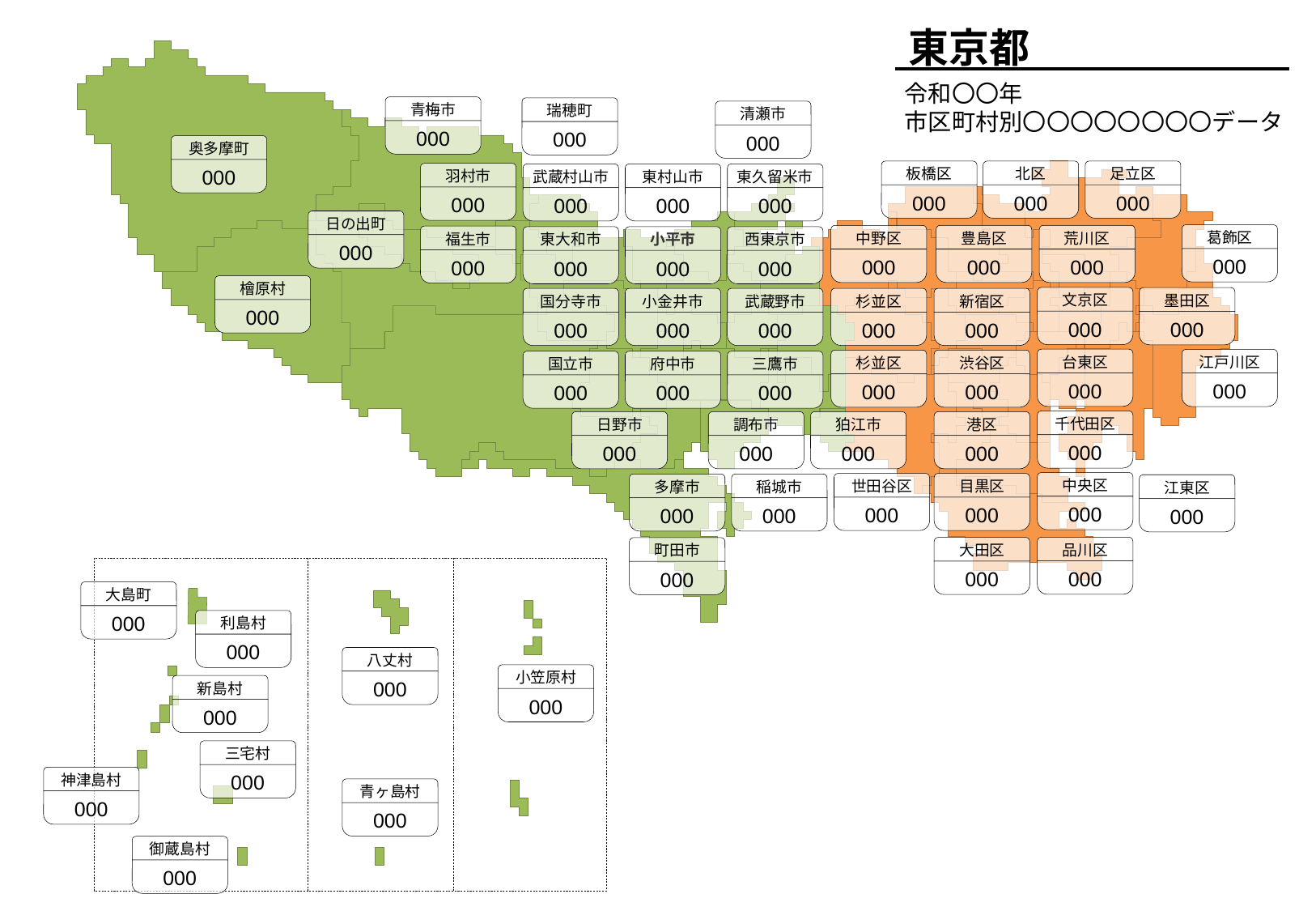

東京都

令和〇〇年
市区町村別〇〇〇〇〇〇〇〇データ
青梅市
000
瑞穂町
000
清瀬市
000
奥多摩町
000
板橋区
000
北区
000
足立区
000
羽村市
000
武蔵村山市
000
東村山市
000
東久留米市
000
日の出町
000
葛飾区
000
中野区
000
豊島区
000
荒川区
000
福生市
000
東大和市
000
小平市
000
西東京市
000
檜原村
000
文京区
000
墨田区
000
杉並区
000
新宿区
000
国分寺市
000
小金井市
000
武蔵野市
000
台東区
000
江戸川区
000
杉並区
000
渋谷区
000
国立市
000
府中市
000
三鷹市
000
千代田区
000
港区
000
日野市
000
調布市
000
狛江市
000
中央区
000
世田谷区
000
目黒区
000
多摩市
000
稲城市
000
江東区
000
品川区
000
大田区
000
町田市
000
大島町
000
利島村
000
八丈村
000
小笠原村
000
新島村
000
三宅村
000
神津島村
000
青ヶ島村
000
御蔵島村
000